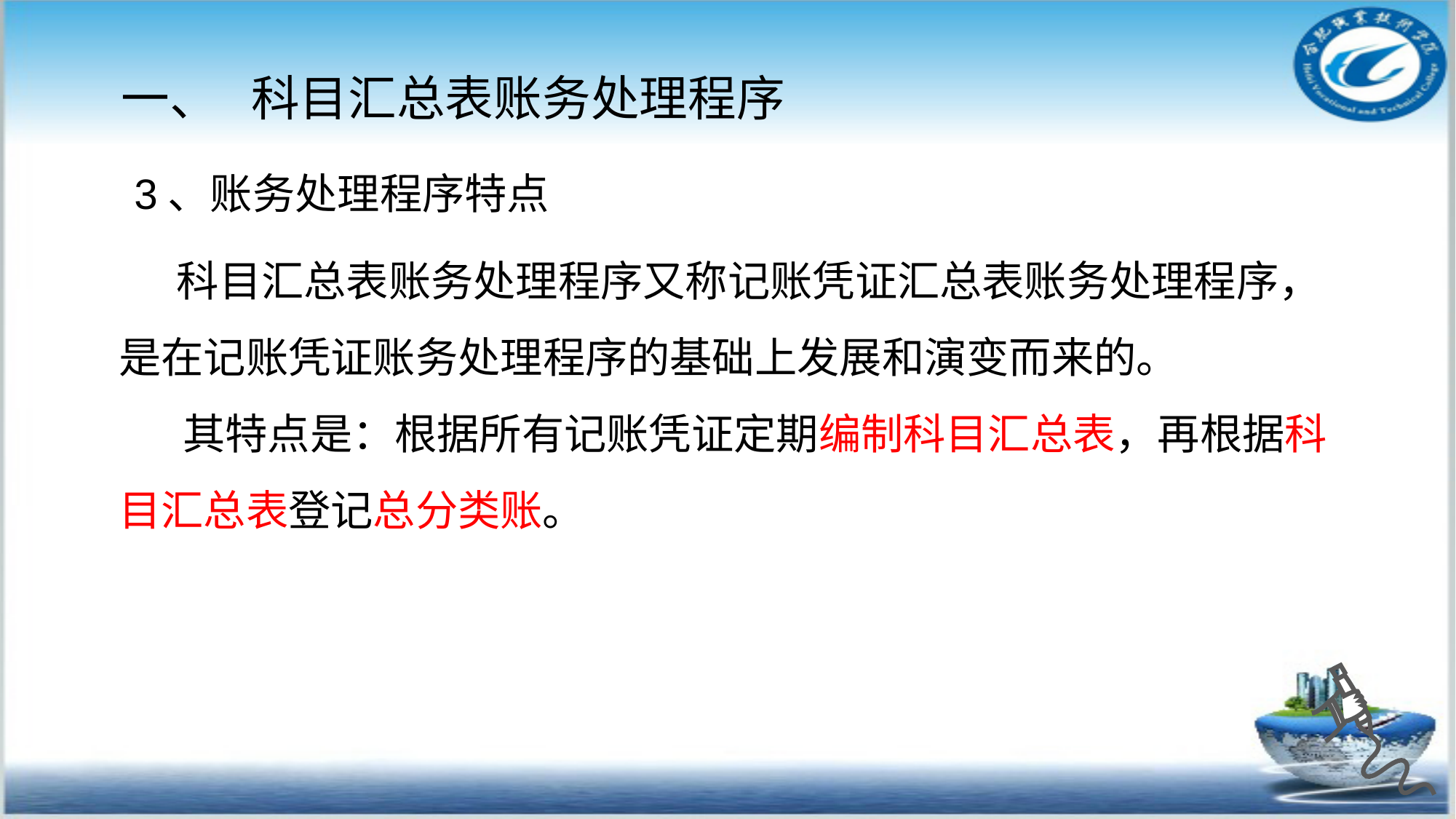

一、   科目汇总表账务处理程序
3、账务处理程序特点

           科目汇总表账务处理程序又称记账凭证汇总表账务处理程序，是在记账凭证账务处理程序的基础上发展和演变而来的。
          其特点是：根据所有记账凭证定期编制科目汇总表，再根据科目汇总表登记总分类账。